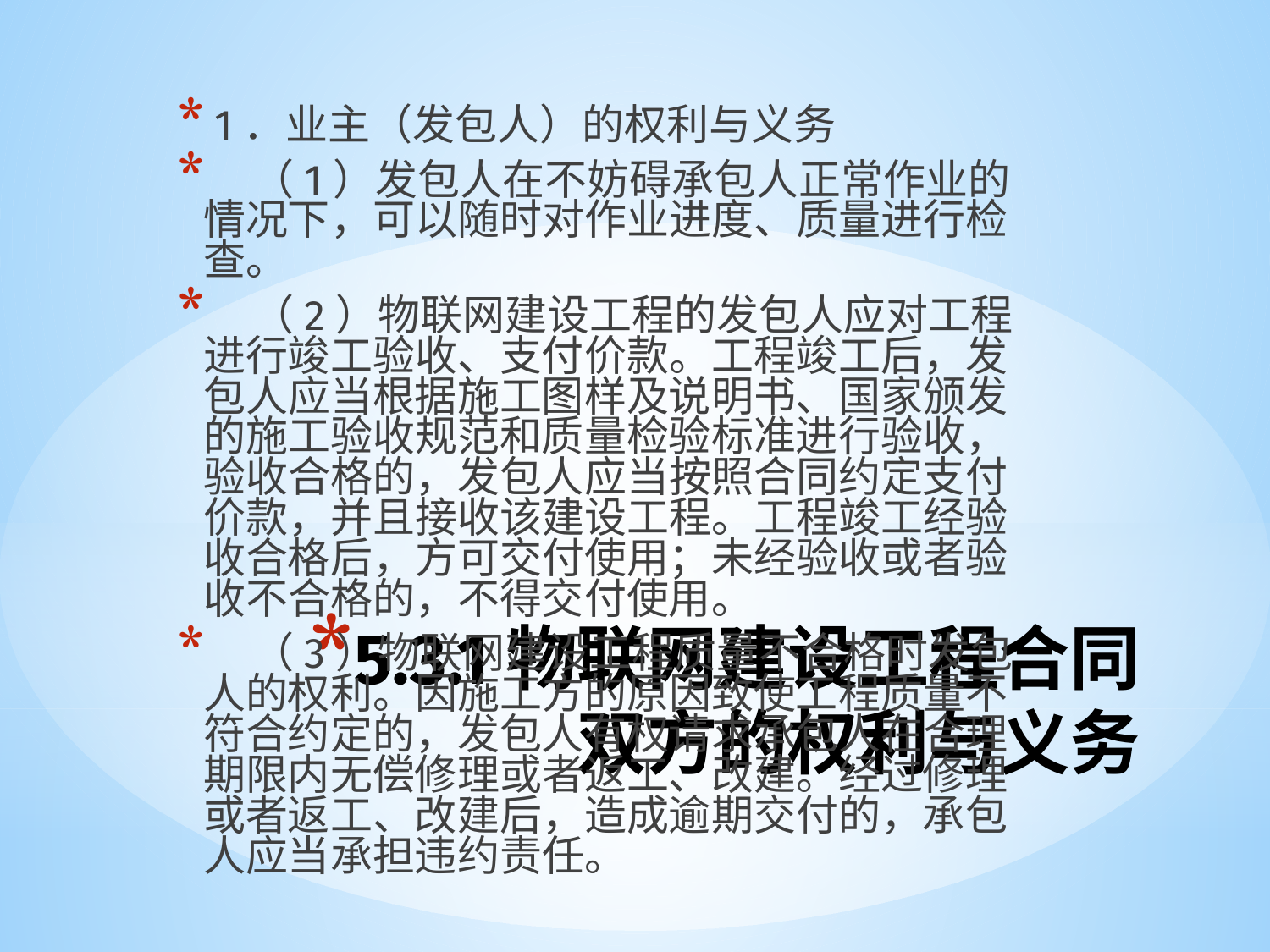

1．业主（发包人）的权利与义务
    （1）发包人在不妨碍承包人正常作业的情况下，可以随时对作业进度、质量进行检查。
    （2）物联网建设工程的发包人应对工程进行竣工验收、支付价款。工程竣工后，发包人应当根据施工图样及说明书、国家颁发的施工验收规范和质量检验标准进行验收，验收合格的，发包人应当按照合同约定支付价款，并且接收该建设工程。工程竣工经验收合格后，方可交付使用；未经验收或者验收不合格的，不得交付使用。
    （3）物联网建设工程质量不合格时发包人的权利。因施工方的原因致使工程质量不符合约定的，发包人有权请求承包人在合理期限内无偿修理或者返工、改建。经过修理或者返工、改建后，造成逾期交付的，承包人应当承担违约责任。
# 5.3.1物联网建设工程合同双方的权利与义务